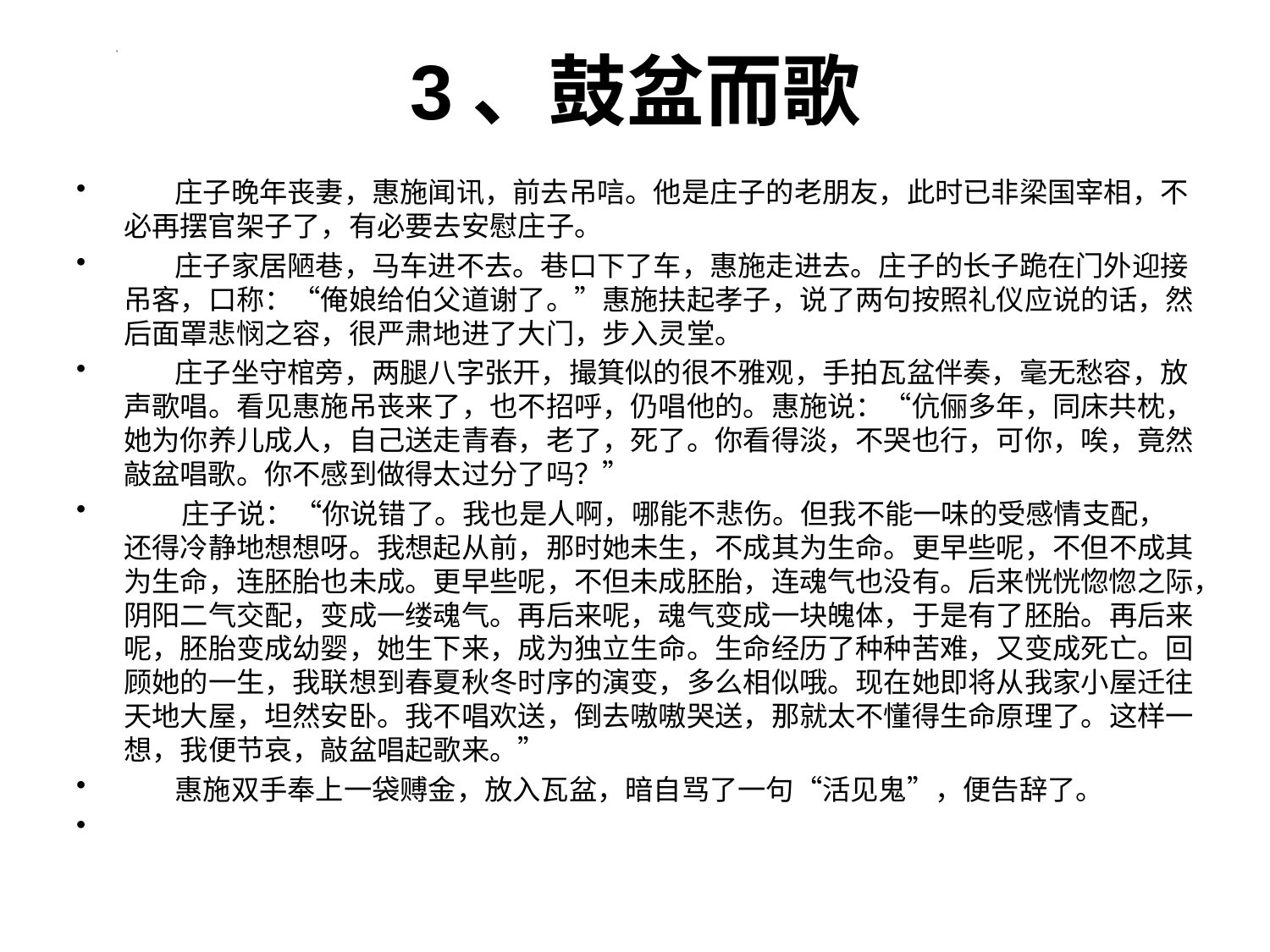

# 3、鼓盆而歌
       庄子晚年丧妻，惠施闻讯，前去吊唁。他是庄子的老朋友，此时已非梁国宰相，不必再摆官架子了，有必要去安慰庄子。
       庄子家居陋巷，马车进不去。巷口下了车，惠施走进去。庄子的长子跪在门外迎接吊客，口称：“俺娘给伯父道谢了。”惠施扶起孝子，说了两句按照礼仪应说的话，然后面罩悲悯之容，很严肃地进了大门，步入灵堂。
       庄子坐守棺旁，两腿八字张开，撮箕似的很不雅观，手拍瓦盆伴奏，毫无愁容，放声歌唱。看见惠施吊丧来了，也不招呼，仍唱他的。惠施说：“伉俪多年，同床共枕，她为你养儿成人，自己送走青春，老了，死了。你看得淡，不哭也行，可你，唉，竟然敲盆唱歌。你不感到做得太过分了吗？”
        庄子说：“你说错了。我也是人啊，哪能不悲伤。但我不能一味的受感情支配，还得冷静地想想呀。我想起从前，那时她未生，不成其为生命。更早些呢，不但不成其为生命，连胚胎也未成。更早些呢，不但未成胚胎，连魂气也没有。后来恍恍惚惚之际，阴阳二气交配，变成一缕魂气。再后来呢，魂气变成一块魄体，于是有了胚胎。再后来呢，胚胎变成幼婴，她生下来，成为独立生命。生命经历了种种苦难，又变成死亡。回顾她的一生，我联想到春夏秋冬时序的演变，多么相似哦。现在她即将从我家小屋迁往天地大屋，坦然安卧。我不唱欢送，倒去嗷嗷哭送，那就太不懂得生命原理了。这样一想，我便节哀，敲盆唱起歌来。”
       惠施双手奉上一袋赙金，放入瓦盆，暗自骂了一句“活见鬼”，便告辞了。